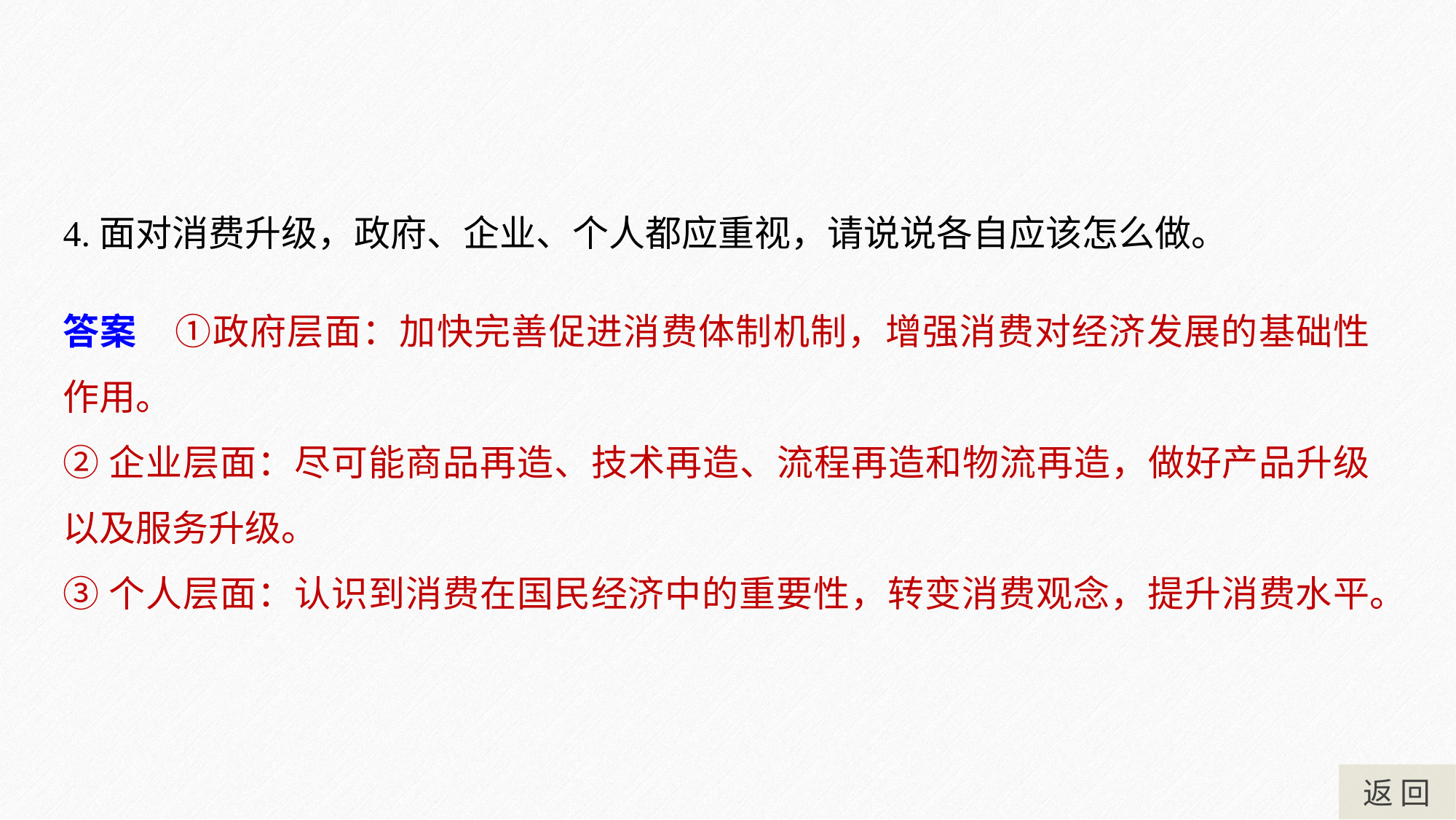

4.面对消费升级，政府、企业、个人都应重视，请说说各自应该怎么做。
答案　①政府层面：加快完善促进消费体制机制，增强消费对经济发展的基础性作用。
②企业层面：尽可能商品再造、技术再造、流程再造和物流再造，做好产品升级以及服务升级。
③个人层面：认识到消费在国民经济中的重要性，转变消费观念，提升消费水平。
返 回